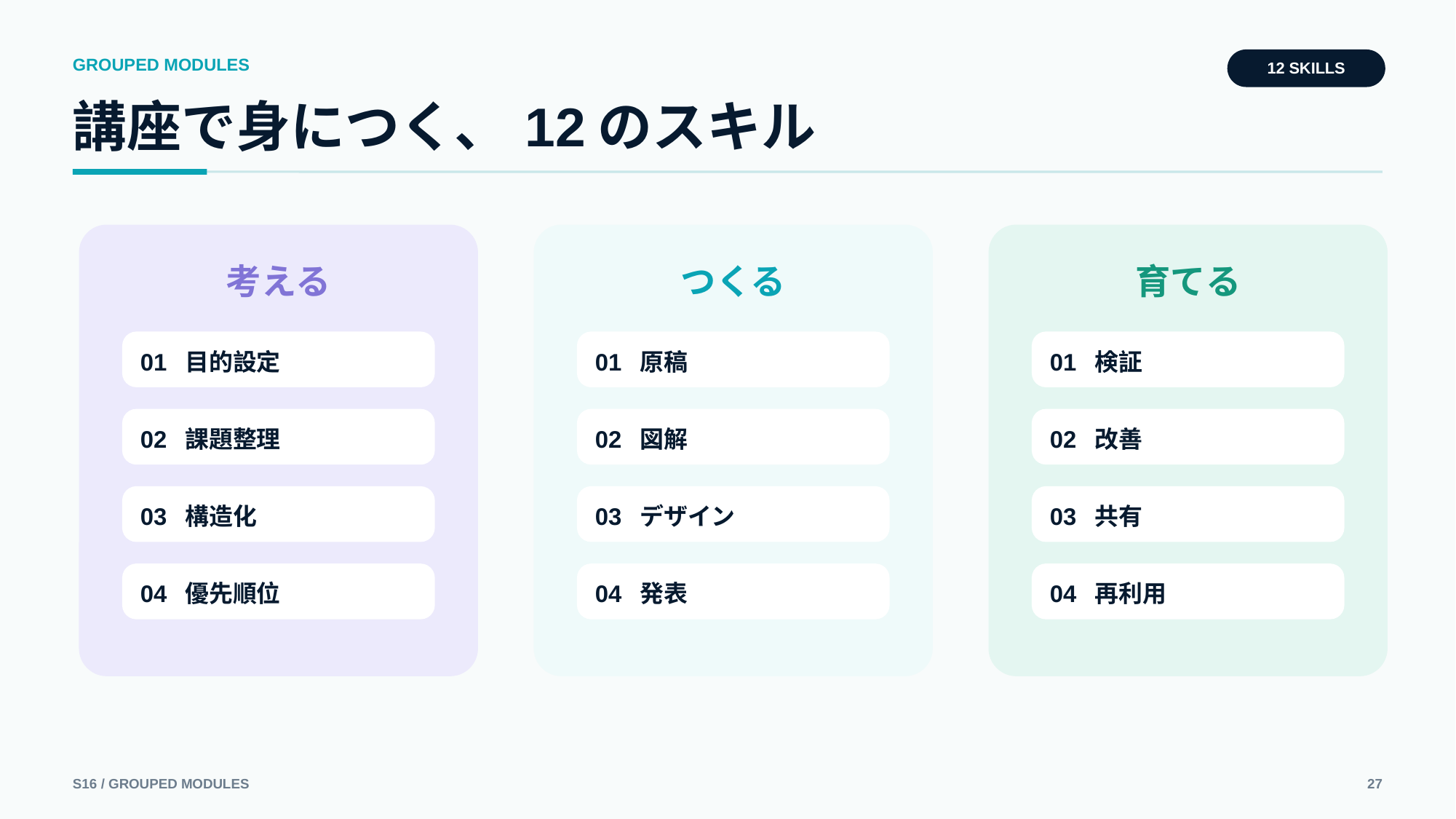

GROUPED MODULES
12 SKILLS
講座で身につく、12のスキル

考える
つくる
育てる
01  目的設定
01  原稿
01  検証
02  課題整理
02  図解
02  改善
03  構造化
03  デザイン
03  共有
04  優先順位
04  発表
04  再利用
S16 / GROUPED MODULES
27